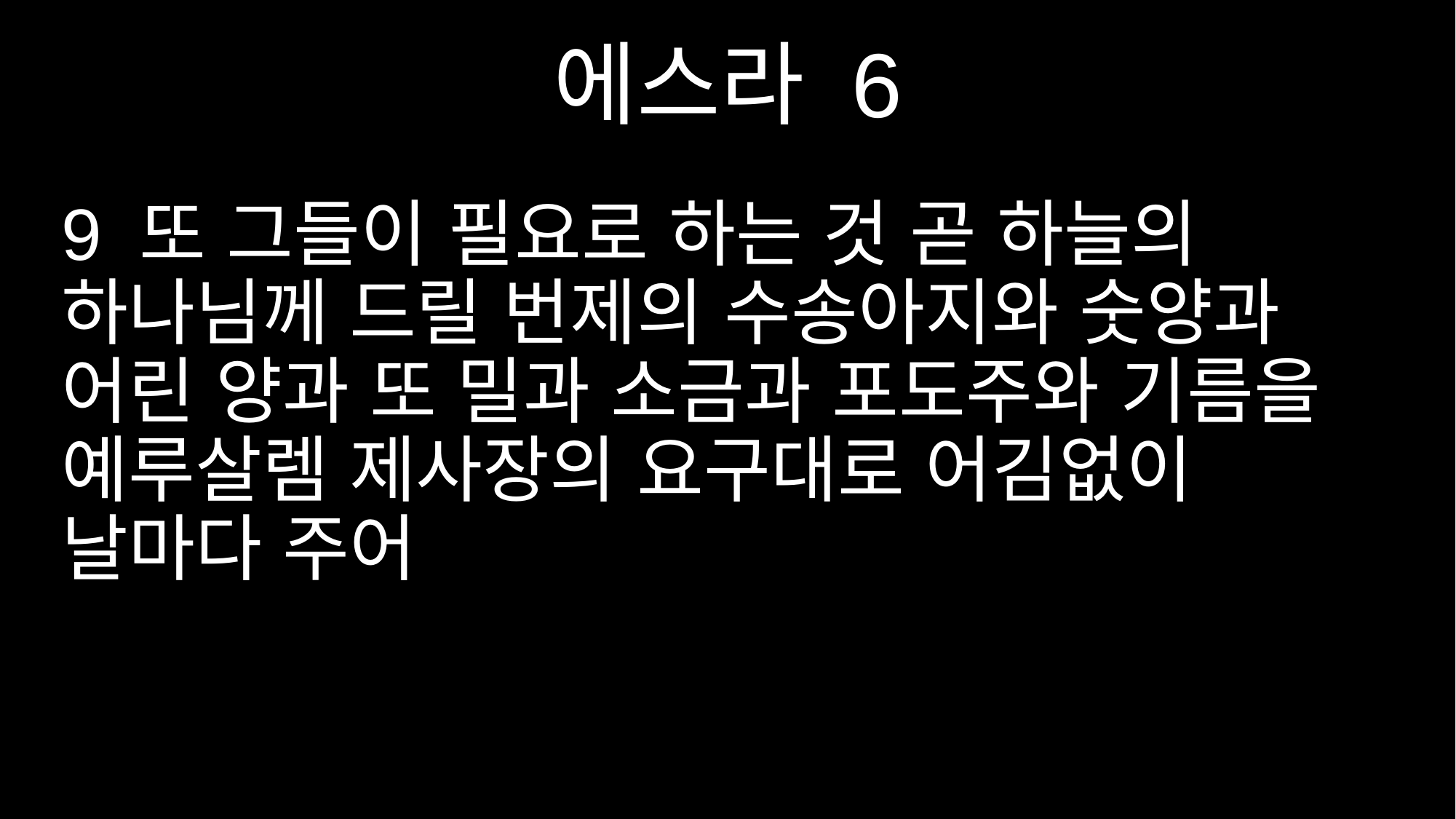

에스라 6
9 또 그들이 필요로 하는 것 곧 하늘의 하나님께 드릴 번제의 수송아지와 숫양과 어린 양과 또 밀과 소금과 포도주와 기름을 예루살렘 제사장의 요구대로 어김없이 날마다 주어